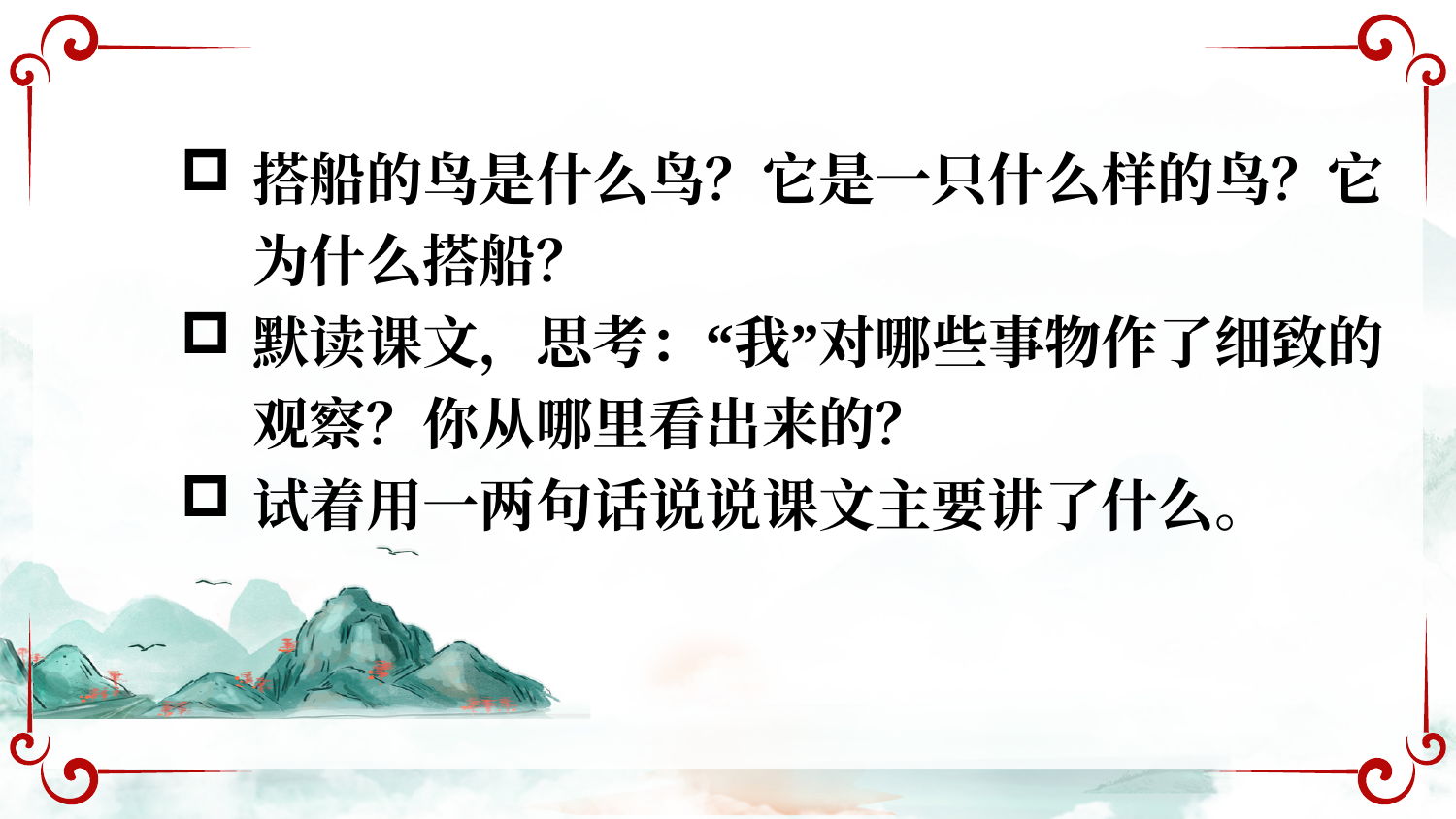

搭船的鸟是什么鸟？它是一只什么样的鸟？它为什么搭船？
默读课文，思考：“我”对哪些事物作了细致的观察？你从哪里看出来的？
试着用一两句话说说课文主要讲了什么。